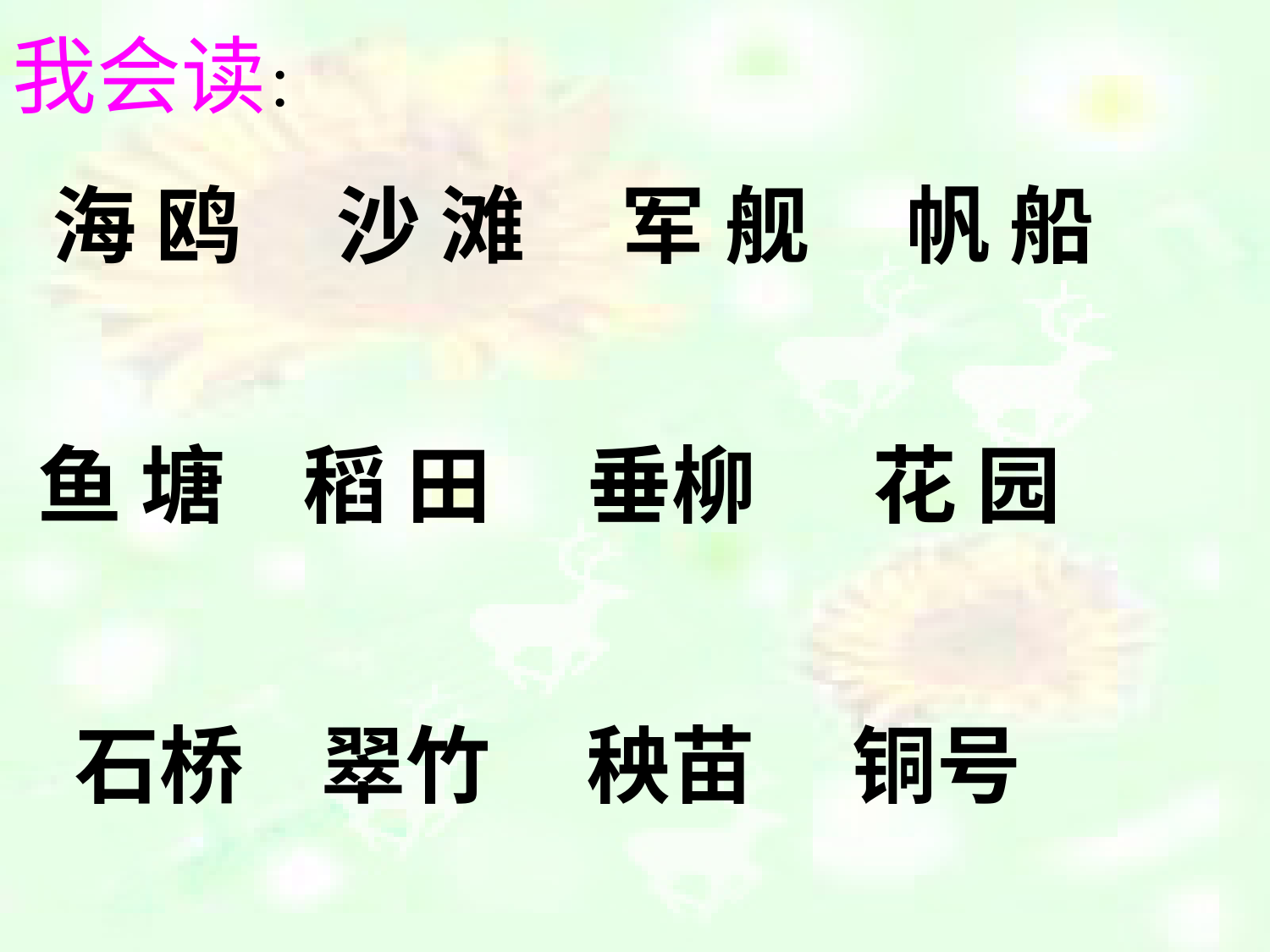

我会读：
 海 鸥     沙 滩     军 舰     帆 船
鱼 塘    稻 田     垂柳      花 园
 石桥    翠竹     秧苗     铜号